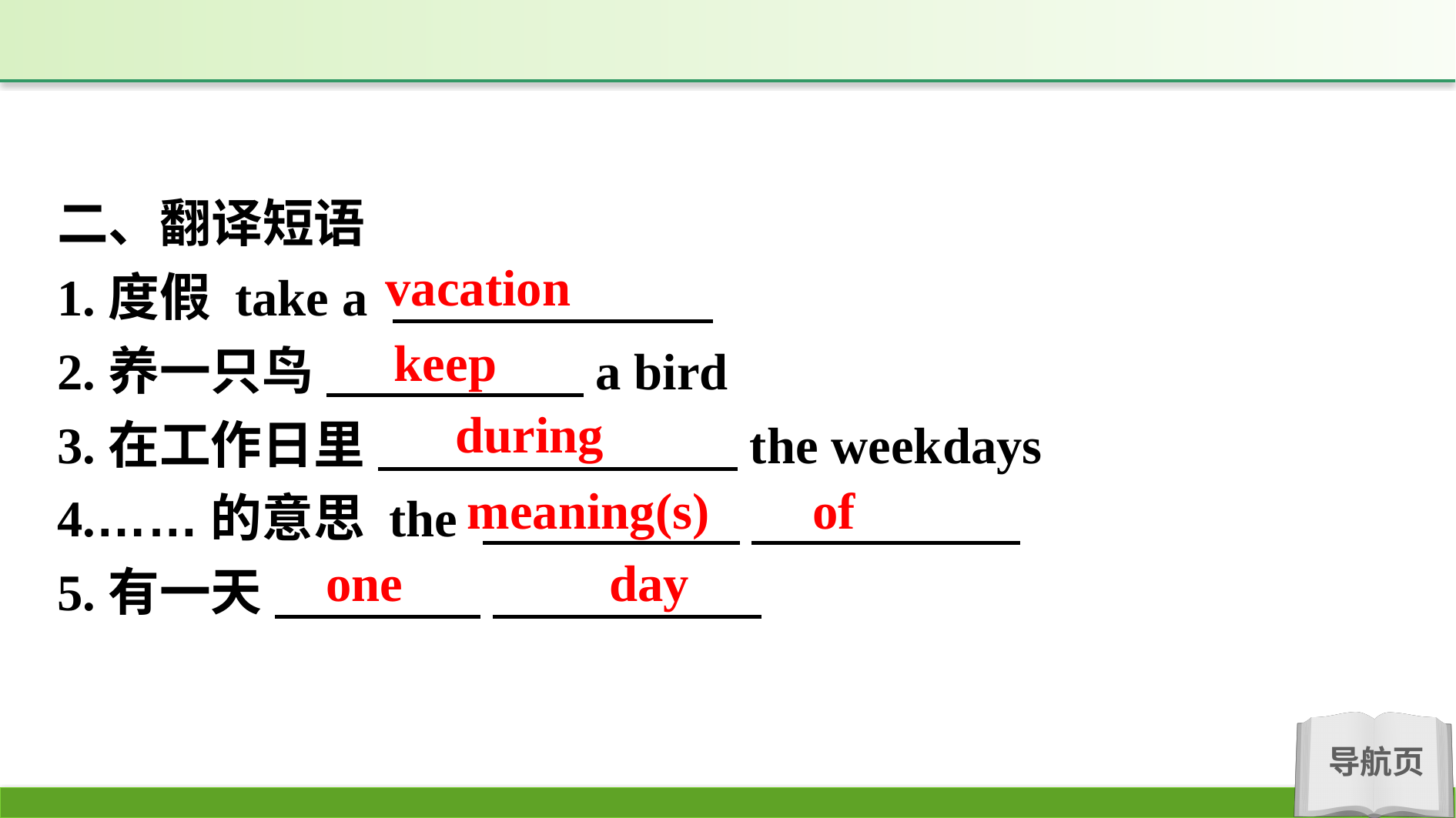

二、翻译短语
1.度假 take a
2.养一只鸟 　　　　　a bird
3.在工作日里 　　　　　　　the weekdays
4.……的意思 the
5.有一天
vacation
keep
during
meaning(s)        of
one                day